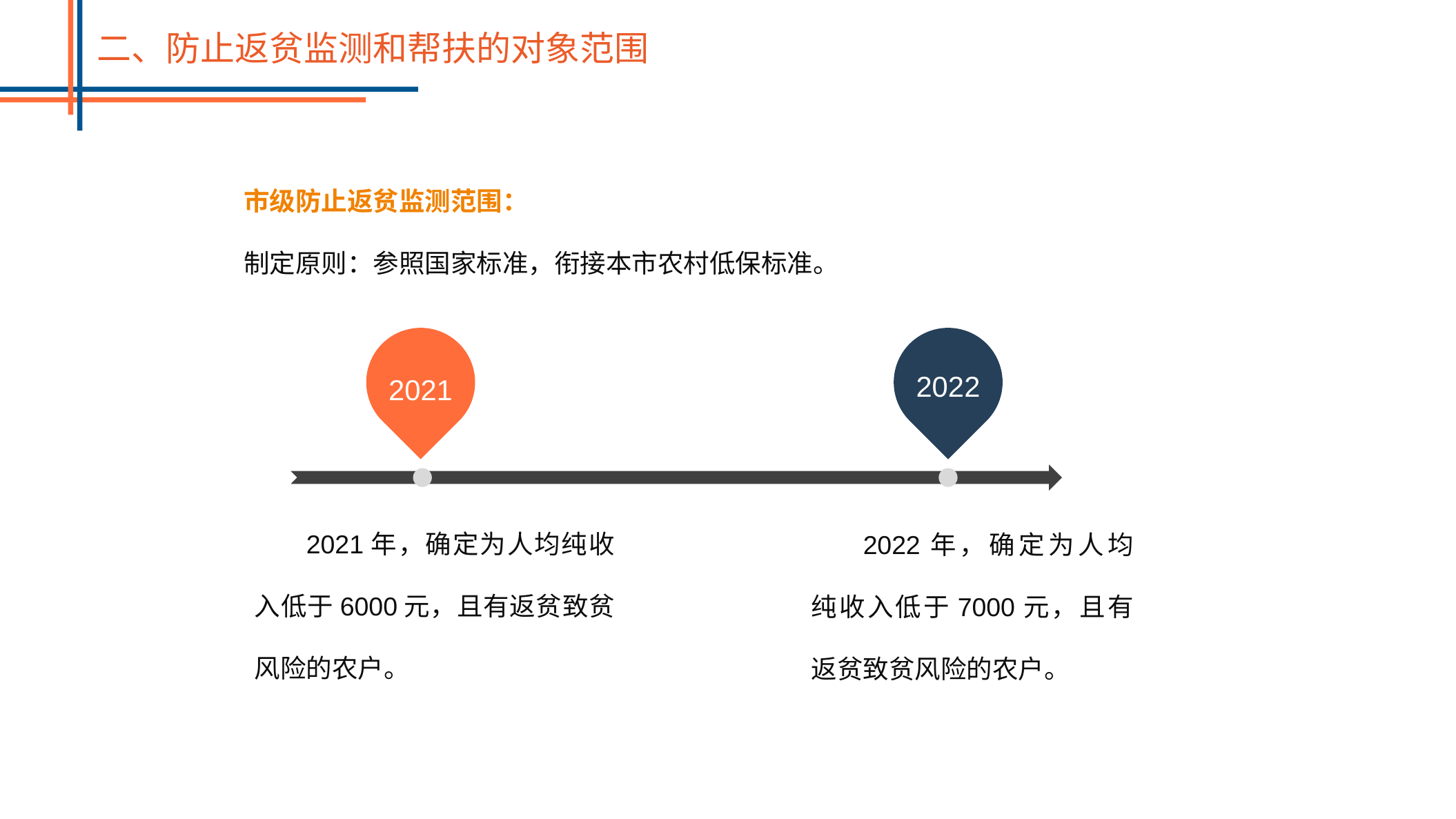

二、防止返贫监测和帮扶的对象范围

市级防止返贫监测范围：
制定原则：参照国家标准，衔接本市农村低保标准。

2021

2022

2021年，确定为人均纯收入低于6000元，且有返贫致贫风险的农户。
2022年，确定为人均纯收入低于7000元，且有返贫致贫风险的农户。